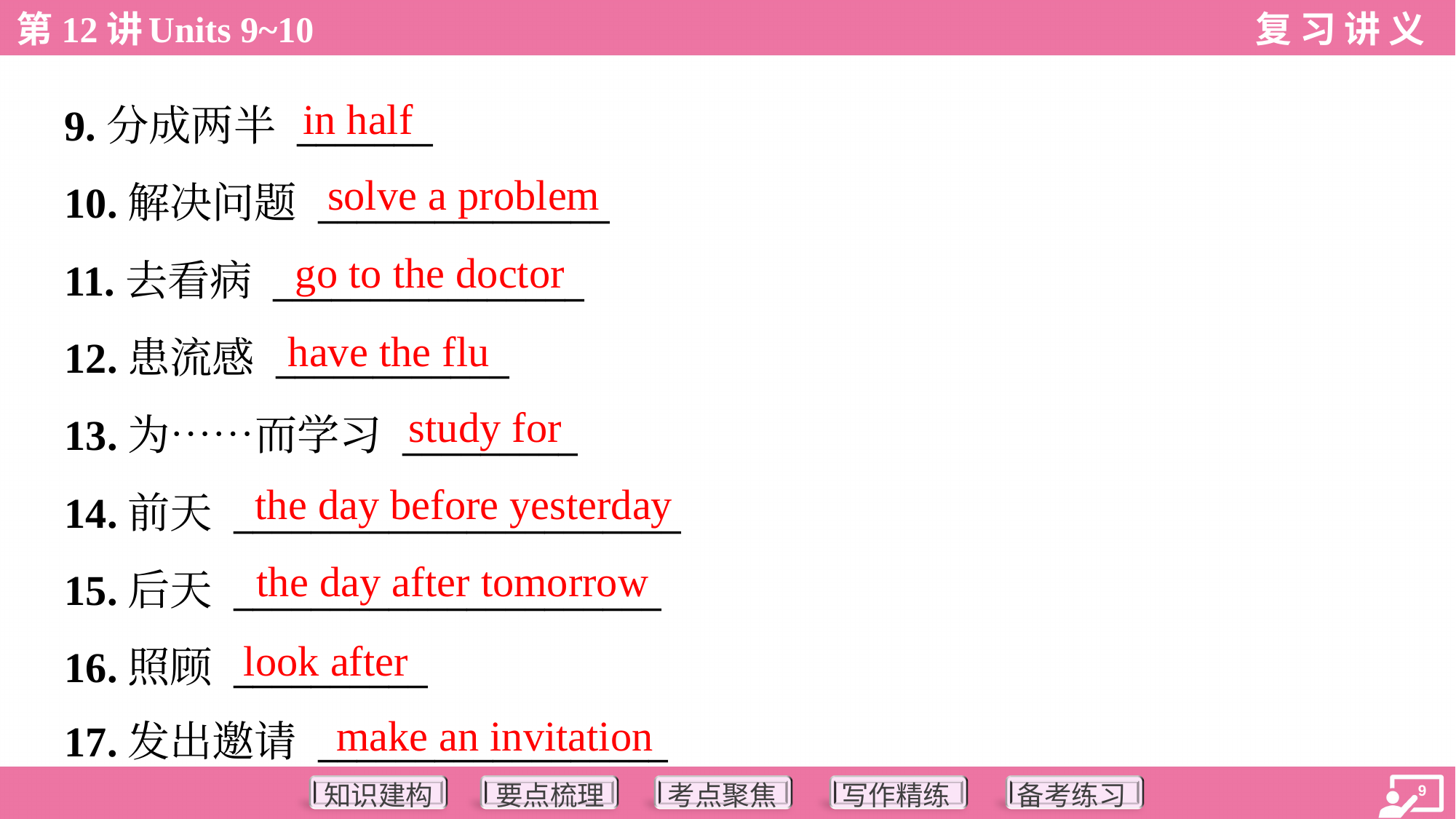

in half
9.分成两半 _______
10.解决问题 _______________
11.去看病 ________________
12.患流感 ____________
13.为……而学习 _________
14.前天 _______________________
15.后天 ______________________
16.照顾 __________
17.发出邀请 __________________
solve a problem
go to the doctor
have the flu
study for
the day before yesterday
the day after tomorrow
look after
make an invitation